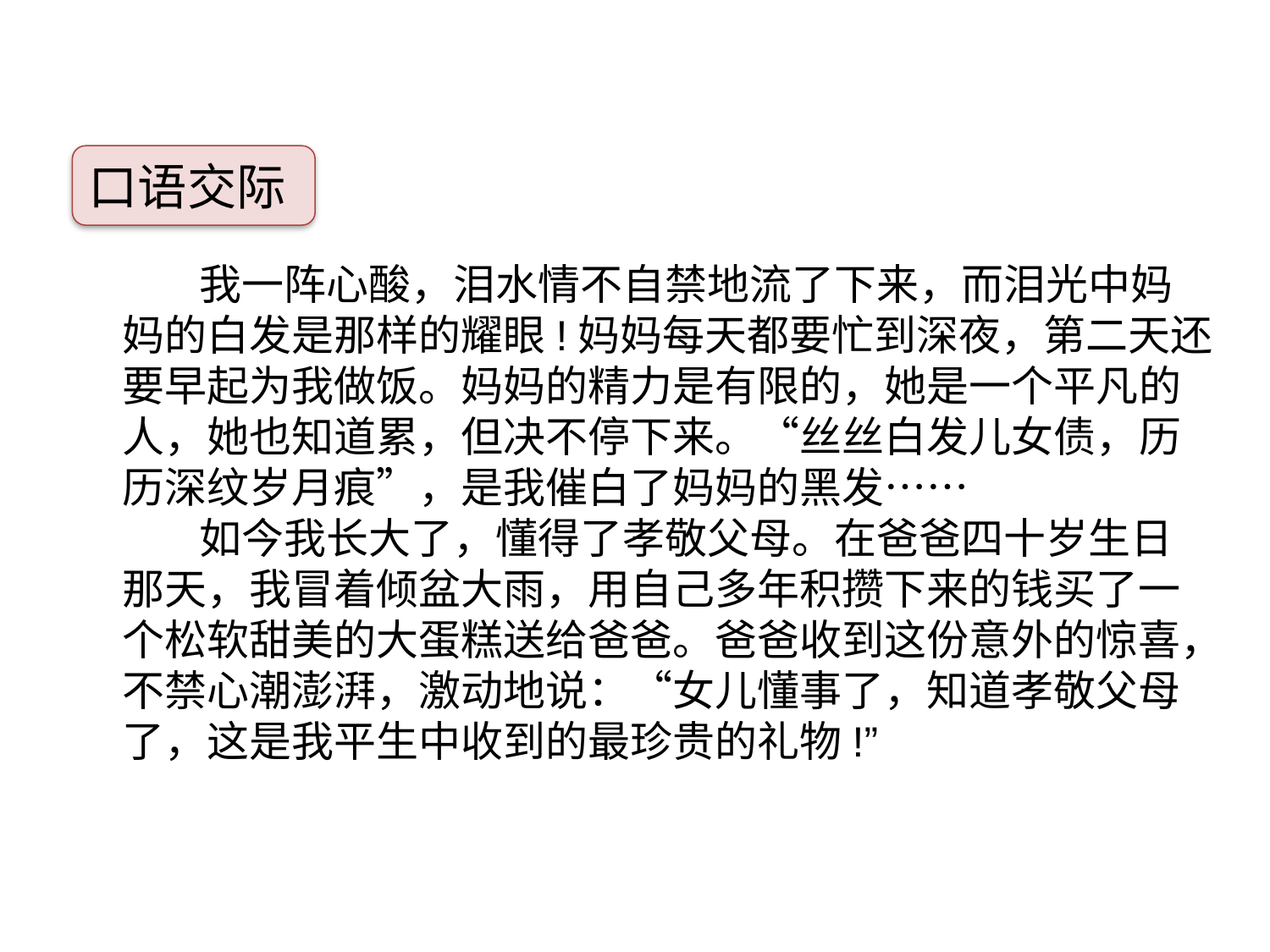

口语交际
       我一阵心酸，泪水情不自禁地流了下来，而泪光中妈妈的白发是那样的耀眼!妈妈每天都要忙到深夜，第二天还要早起为我做饭。妈妈的精力是有限的，她是一个平凡的人，她也知道累，但决不停下来。“丝丝白发儿女债，历历深纹岁月痕”，是我催白了妈妈的黑发……
       如今我长大了，懂得了孝敬父母。在爸爸四十岁生日那天，我冒着倾盆大雨，用自己多年积攒下来的钱买了一个松软甜美的大蛋糕送给爸爸。爸爸收到这份意外的惊喜，不禁心潮澎湃，激动地说：“女儿懂事了，知道孝敬父母了，这是我平生中收到的最珍贵的礼物!”